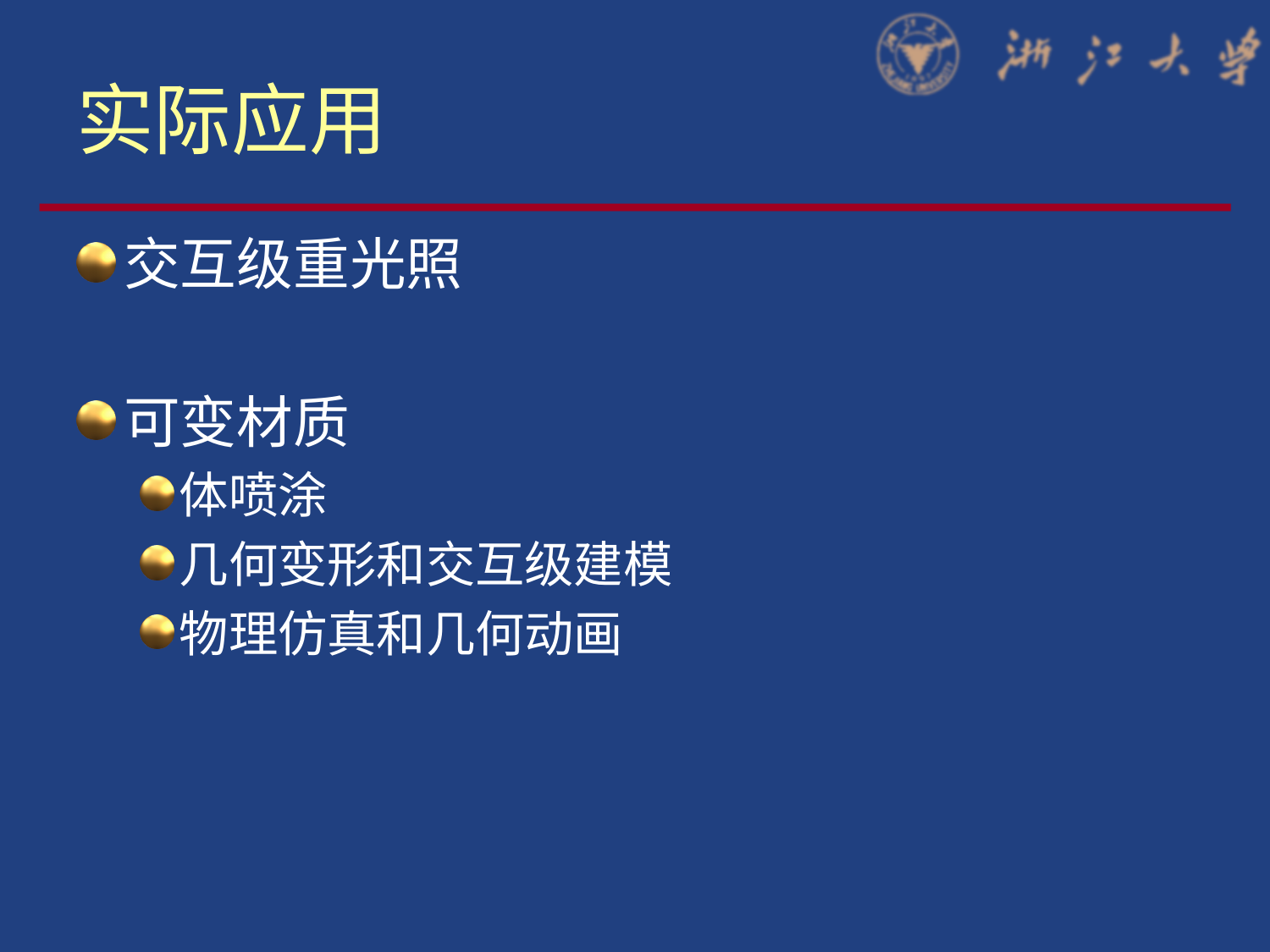

# 实际应用
交互级重光照

可变材质
体喷涂
几何变形和交互级建模
物理仿真和几何动画